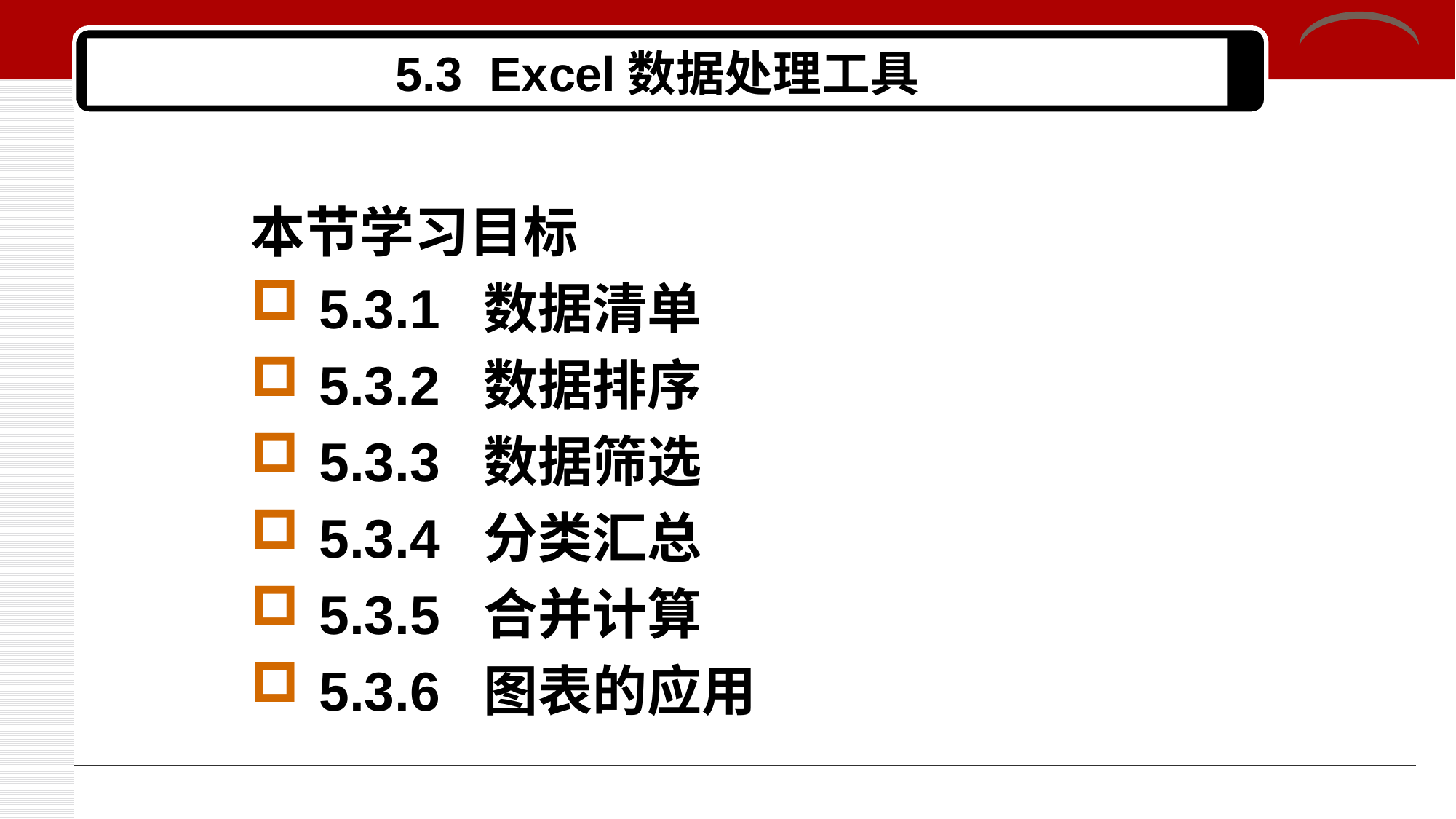

# 5.3  Excel数据处理工具
本节学习目标
5.3.1  数据清单
5.3.2  数据排序
5.3.3  数据筛选
5.3.4  分类汇总
5.3.5  合并计算
5.3.6  图表的应用